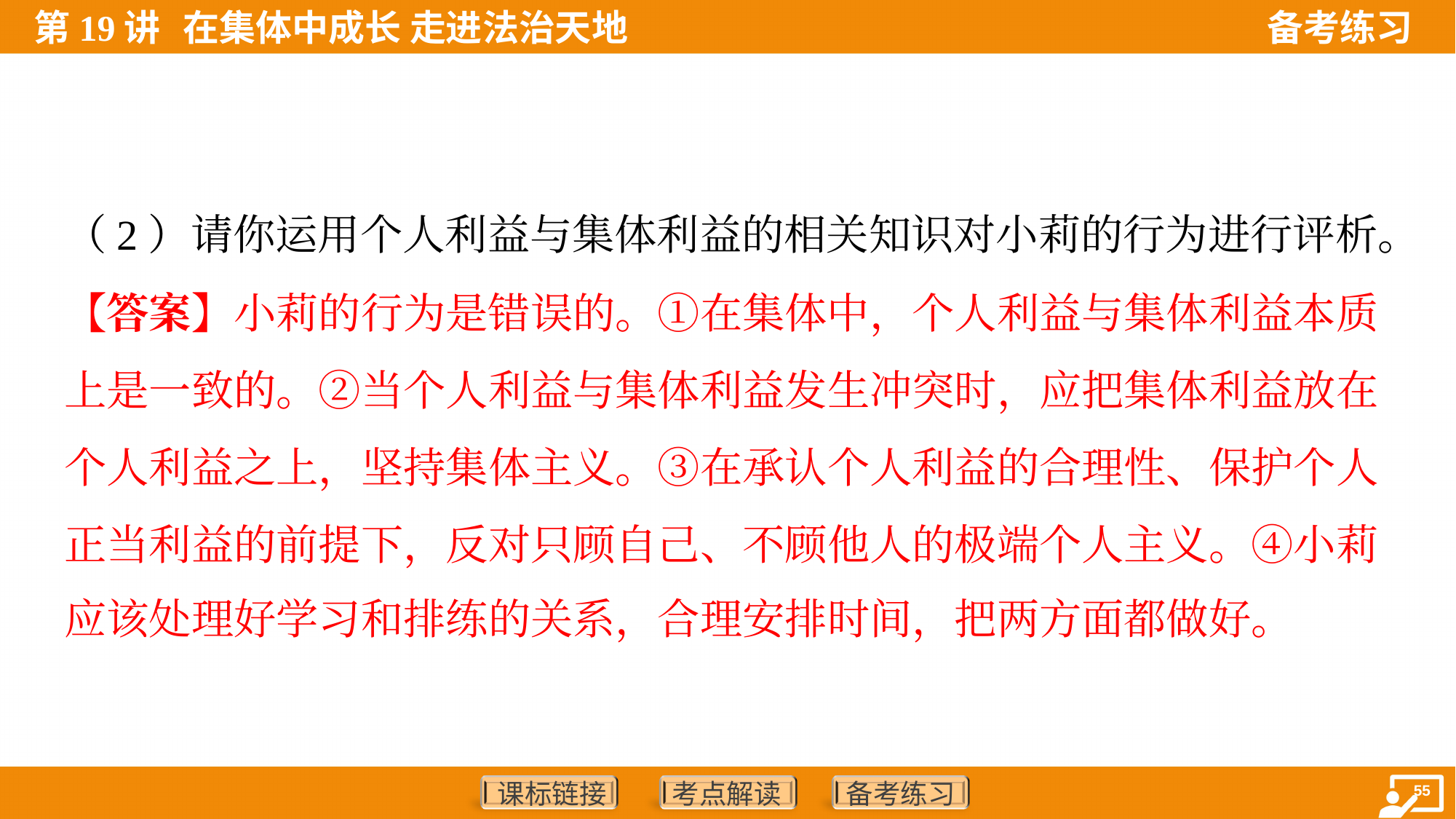

（2）请你运用个人利益与集体利益的相关知识对小莉的行为进行评析。
【答案】小莉的行为是错误的。①在集体中，个人利益与集体利益本质
上是一致的。②当个人利益与集体利益发生冲突时，应把集体利益放在
个人利益之上，坚持集体主义。③在承认个人利益的合理性、保护个人
正当利益的前提下，反对只顾自己、不顾他人的极端个人主义。④小莉
应该处理好学习和排练的关系，合理安排时间，把两方面都做好。